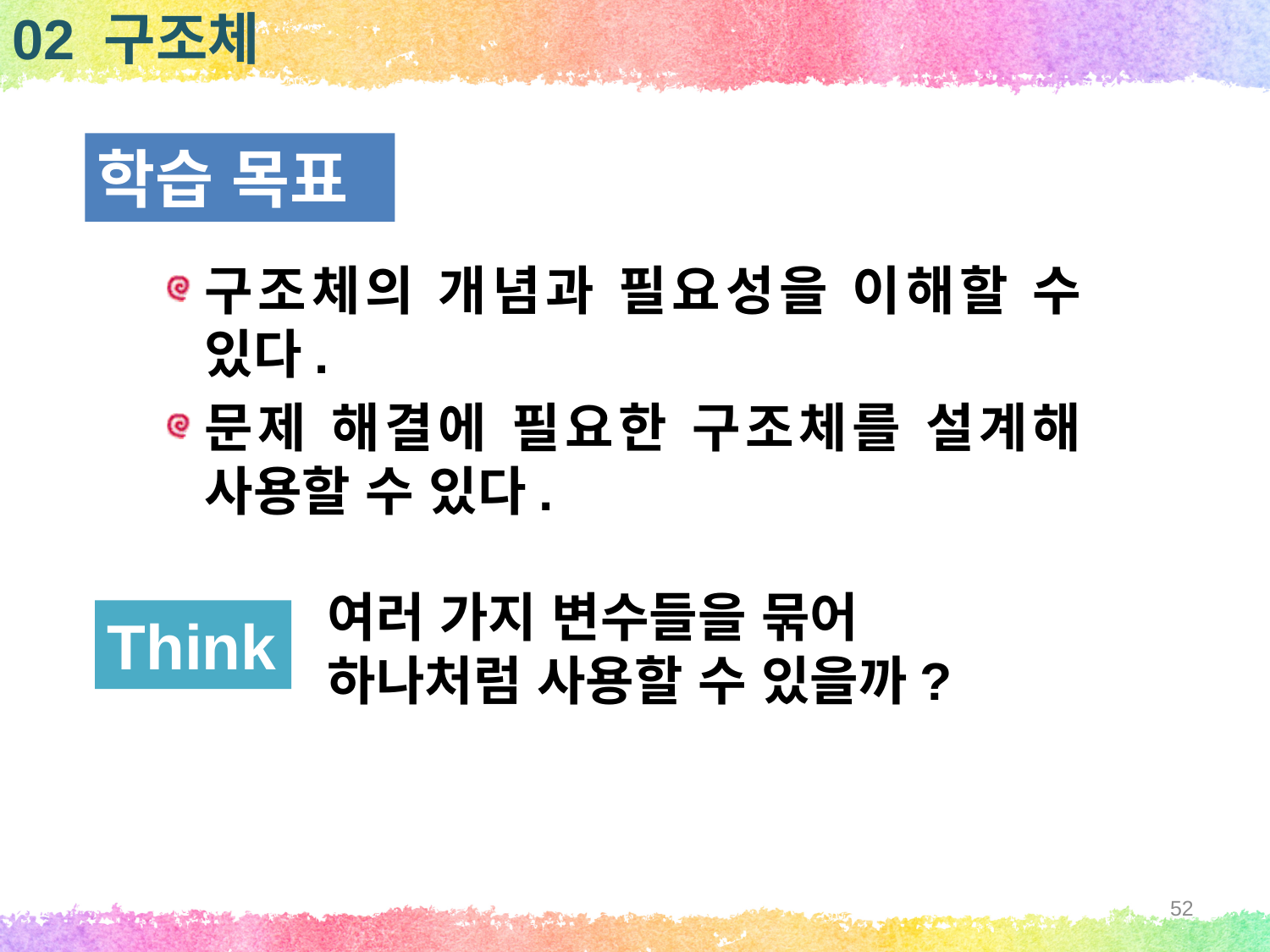

02 구조체
학습 목표
구조체의 개념과 필요성을 이해할 수 있다.
문제 해결에 필요한 구조체를 설계해 사용할 수 있다.
여러 가지 변수들을 묶어 하나처럼 사용할 수 있을까?
Think
52